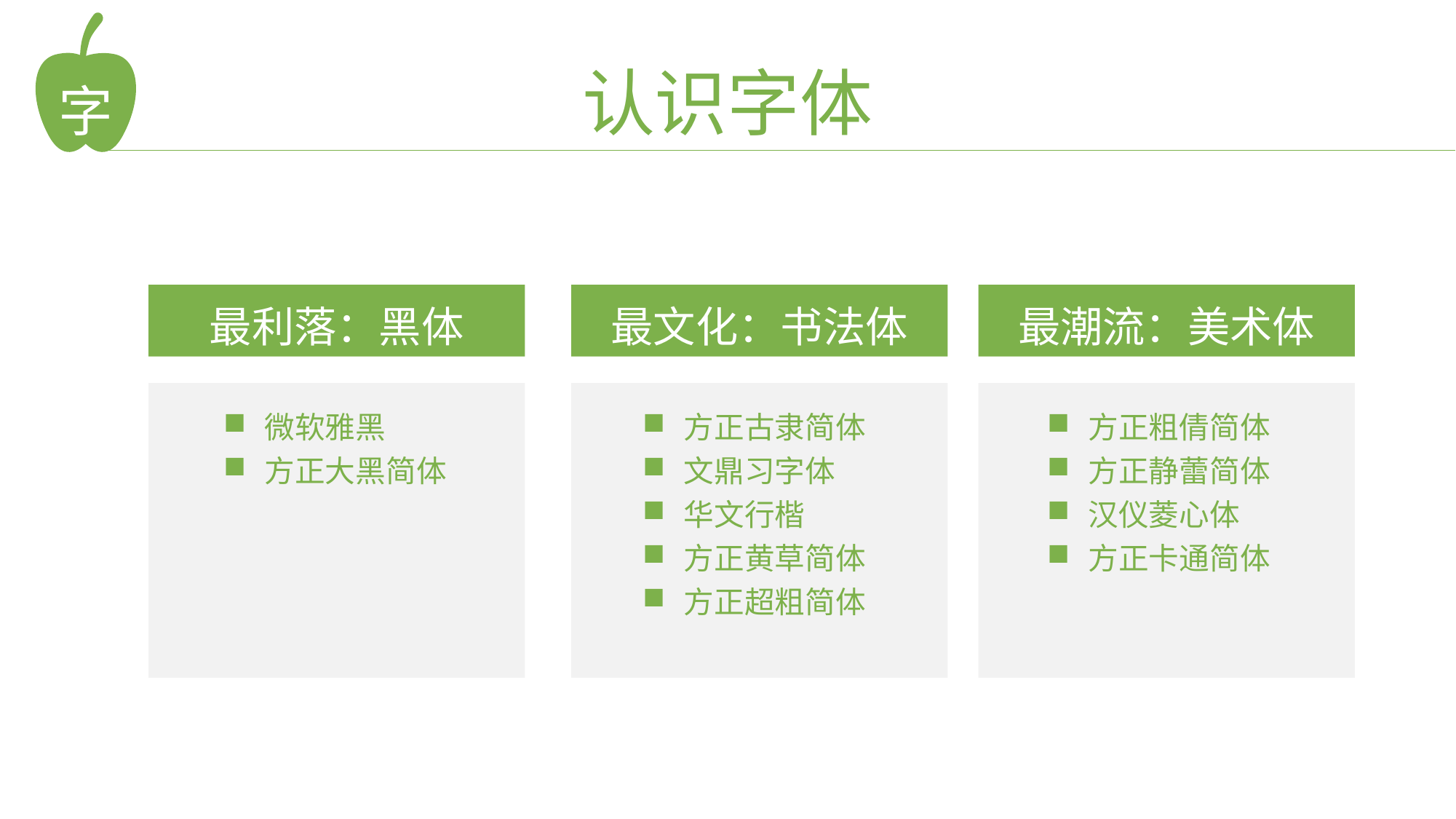

字
认识字体
最利落：黑体
最文化：书法体
最潮流：美术体

微软雅黑
方正大黑简体

方正古隶简体
文鼎习字体
华文行楷
方正黄草简体
方正超粗简体

方正粗倩简体
方正静蕾简体
汉仪菱心体
方正卡通简体